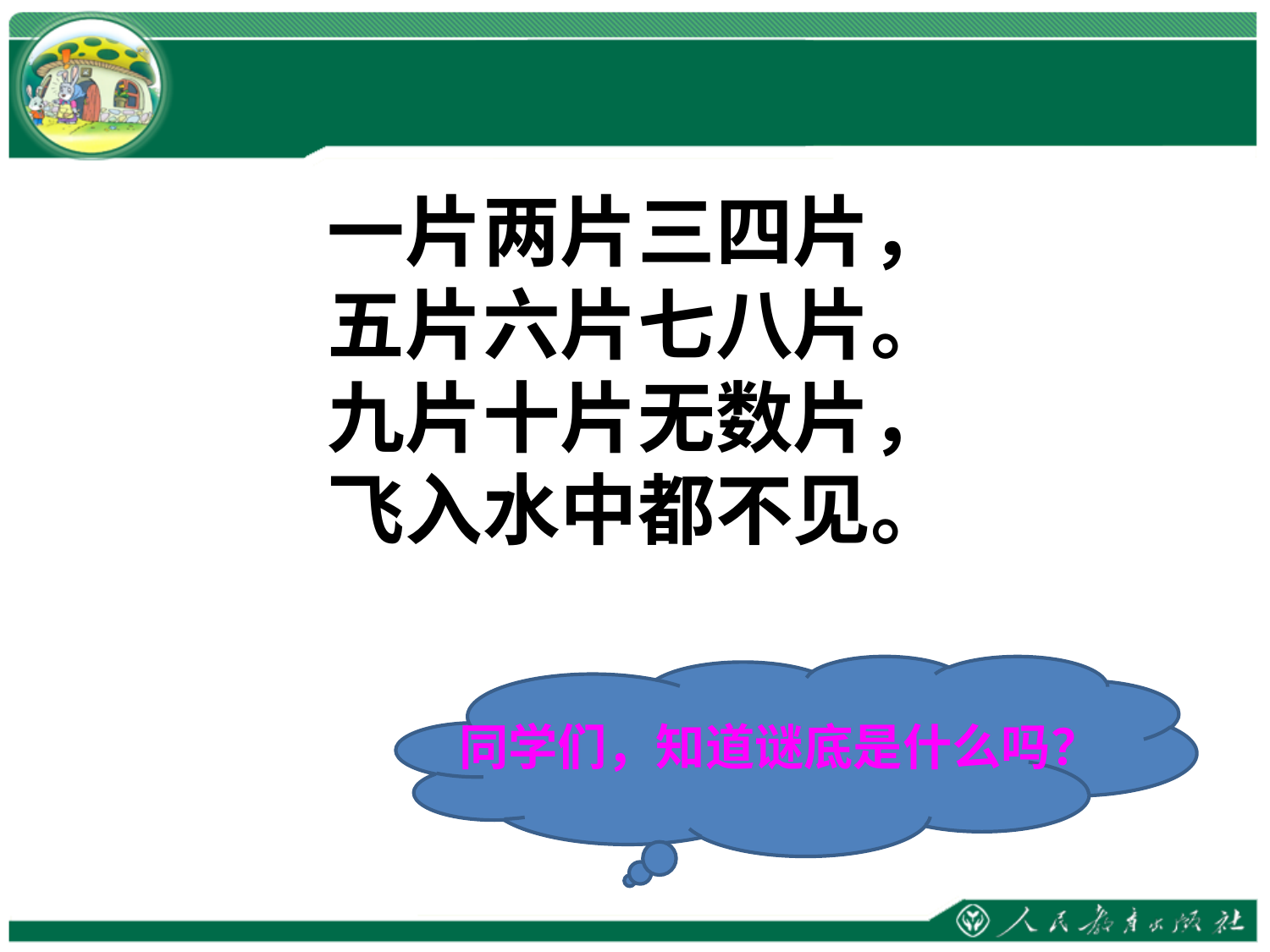

一片两片三四片，
五片六片七八片。
九片十片无数片，
飞入水中都不见。

同学们，知道谜底是什么吗？